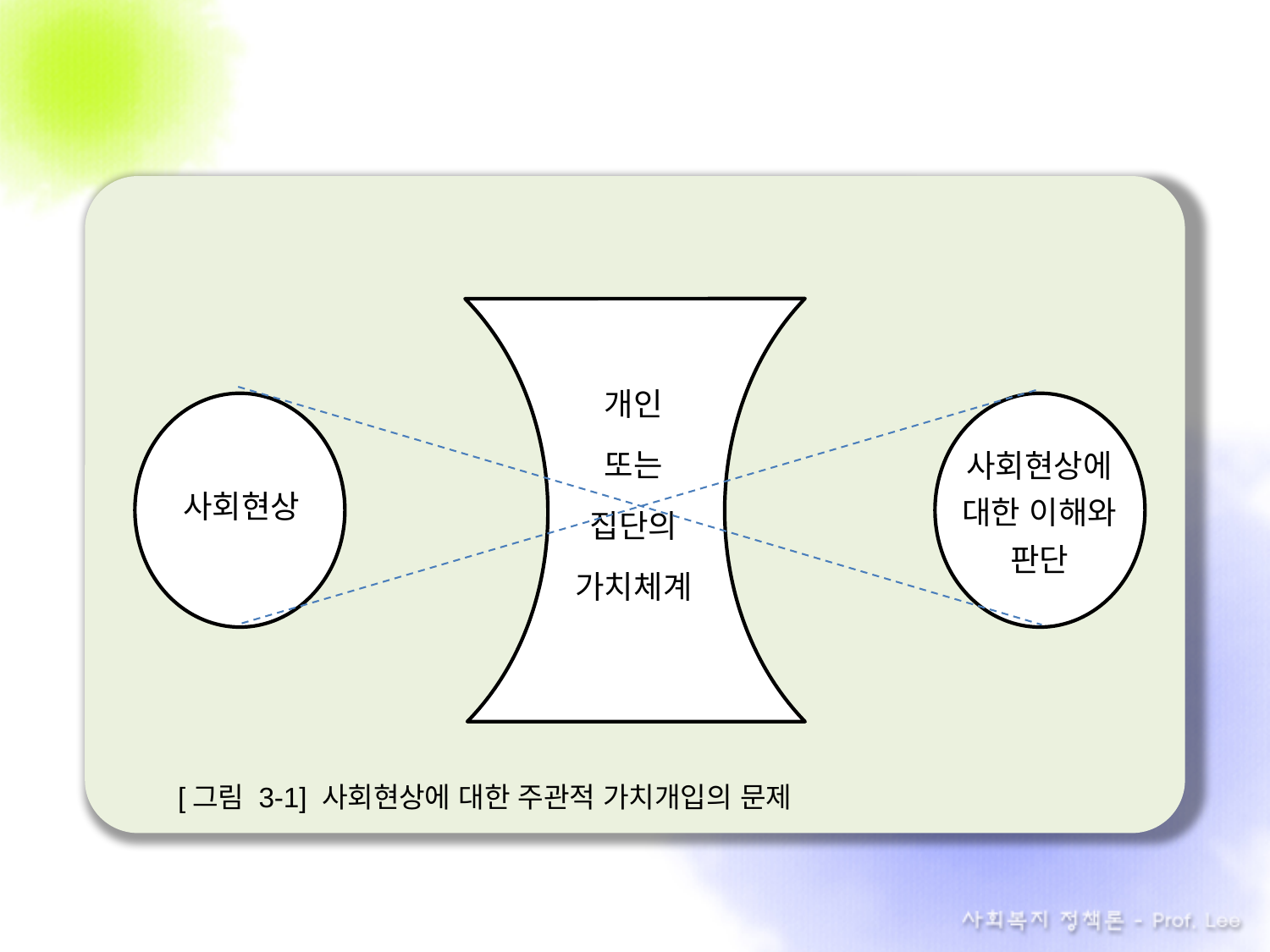

개인
또는
집단의
가치체계

사회현상

사회현상에
대한 이해와
판단
[그림 3-1] 사회현상에 대한 주관적 가치개입의 문제